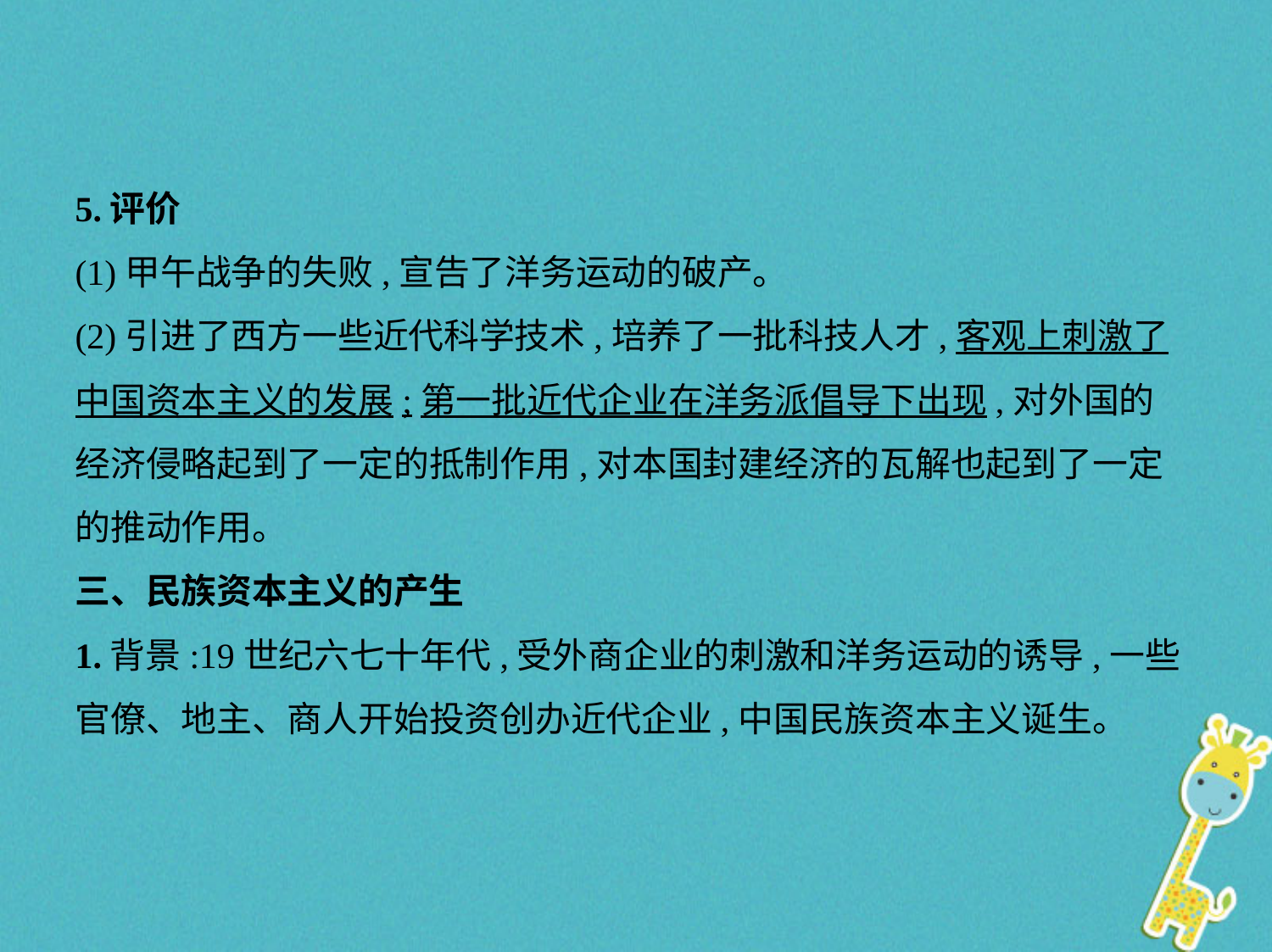

5.评价
(1)甲午战争的失败,宣告了洋务运动的破产。
(2)引进了西方一些近代科学技术,培养了一批科技人才,客观上刺激了
中国资本主义的发展;第一批近代企业在洋务派倡导下出现,对外国的
经济侵略起到了一定的抵制作用,对本国封建经济的瓦解也起到了一定
的推动作用。
三、民族资本主义的产生
1.背景:19世纪六七十年代,受外商企业的刺激和洋务运动的诱导,一些
官僚、地主、商人开始投资创办近代企业,中国民族资本主义诞生。